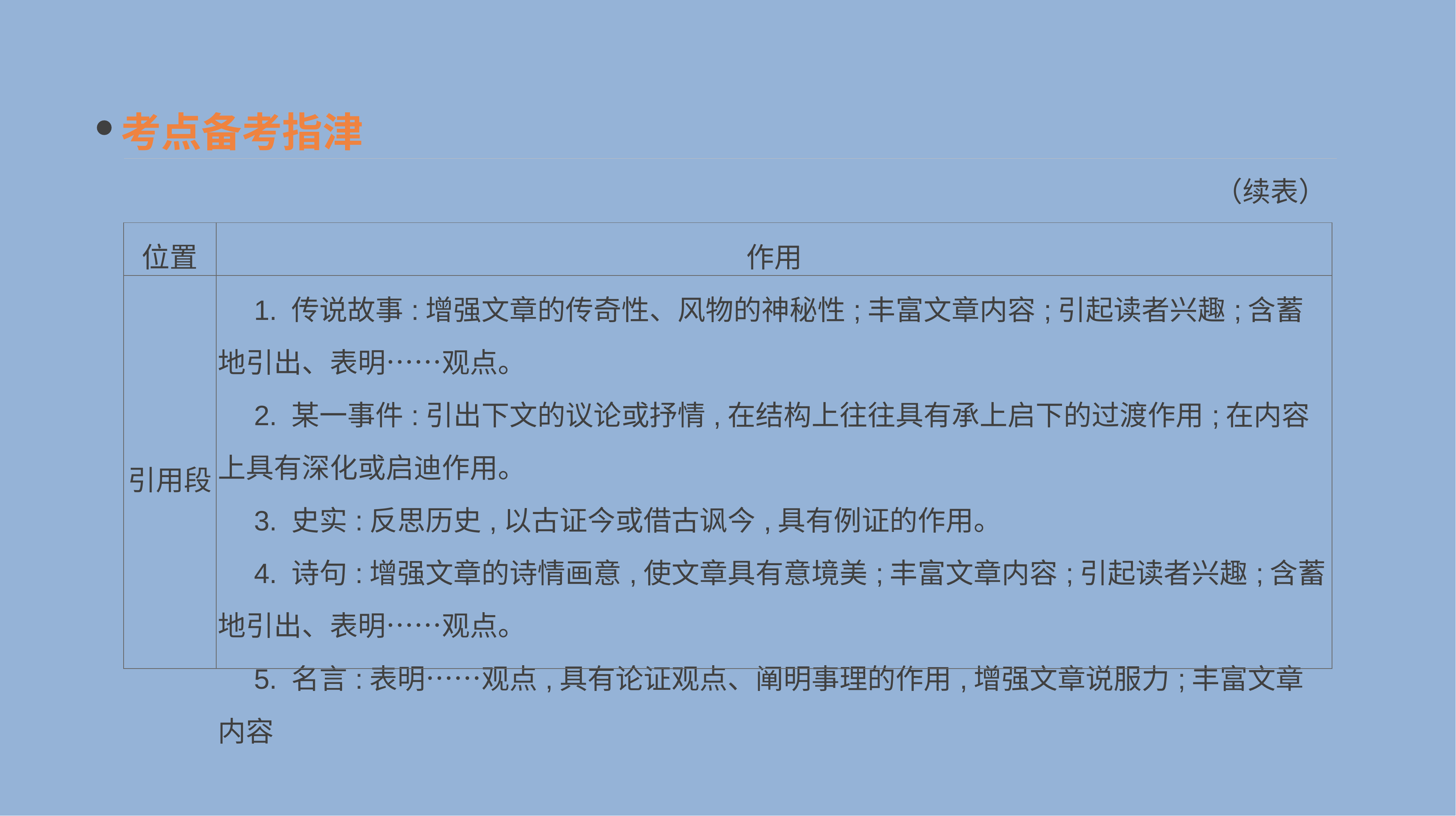

考点备考指津

（续表）
| 位置 | 作用 |
| --- | --- |
| 引用段 | 1. 传说故事:增强文章的传奇性、风物的神秘性;丰富文章内容;引起读者兴趣;含蓄地引出、表明……观点。 　2. 某一事件:引出下文的议论或抒情,在结构上往往具有承上启下的过渡作用;在内容上具有深化或启迪作用。 　3. 史实:反思历史,以古证今或借古讽今,具有例证的作用。 　4. 诗句:增强文章的诗情画意,使文章具有意境美;丰富文章内容;引起读者兴趣;含蓄地引出、表明……观点。 　5. 名言:表明……观点,具有论证观点、阐明事理的作用,增强文章说服力;丰富文章内容 |